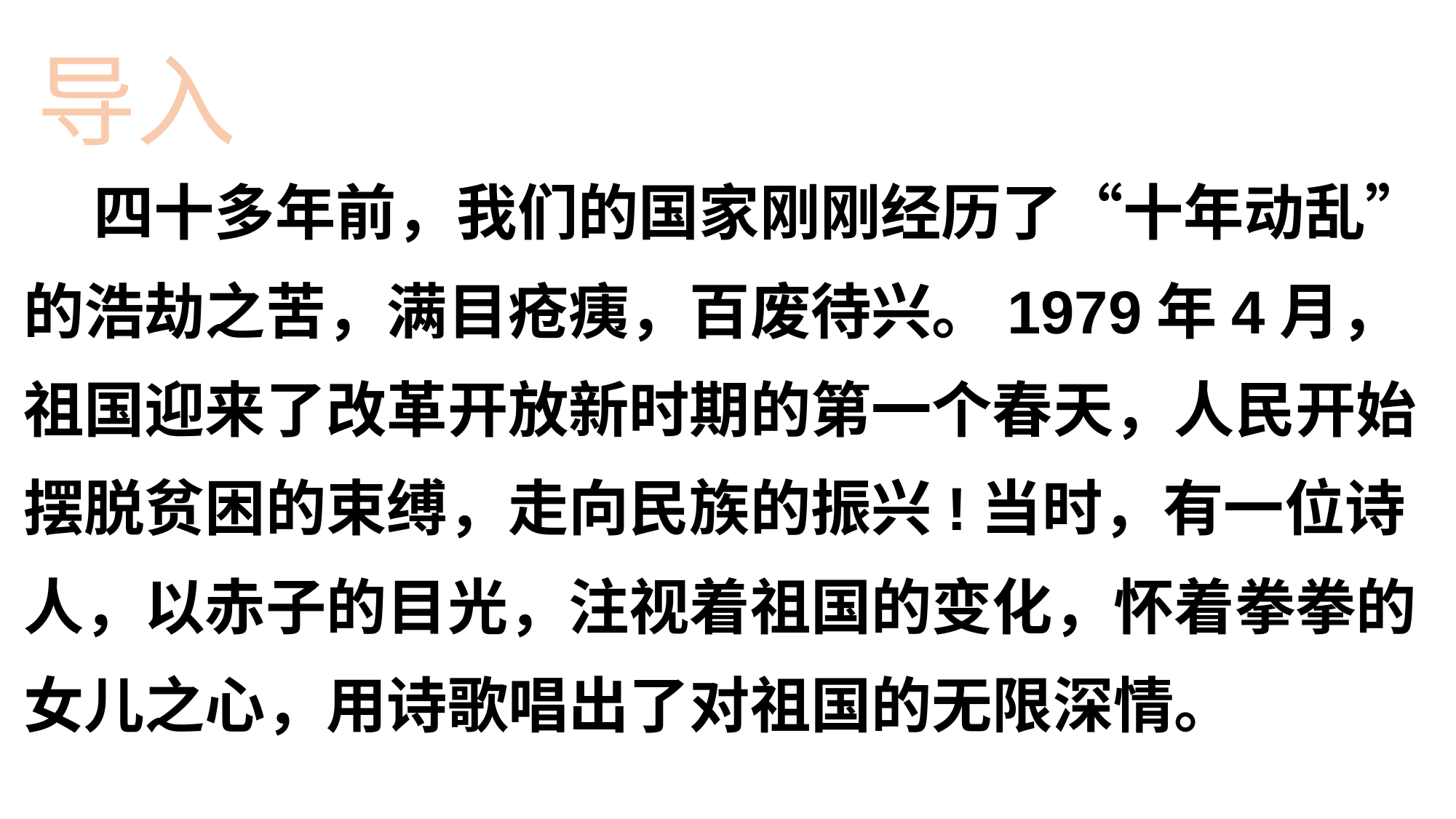

导入
    四十多年前，我们的国家刚刚经历了“十年动乱”的浩劫之苦，满目疮痍，百废待兴。1979年4月，祖国迎来了改革开放新时期的第一个春天，人民开始摆脱贫困的束缚，走向民族的振兴!当时，有一位诗人，以赤子的目光，注视着祖国的变化，怀着拳拳的女儿之心，用诗歌唱出了对祖国的无限深情。